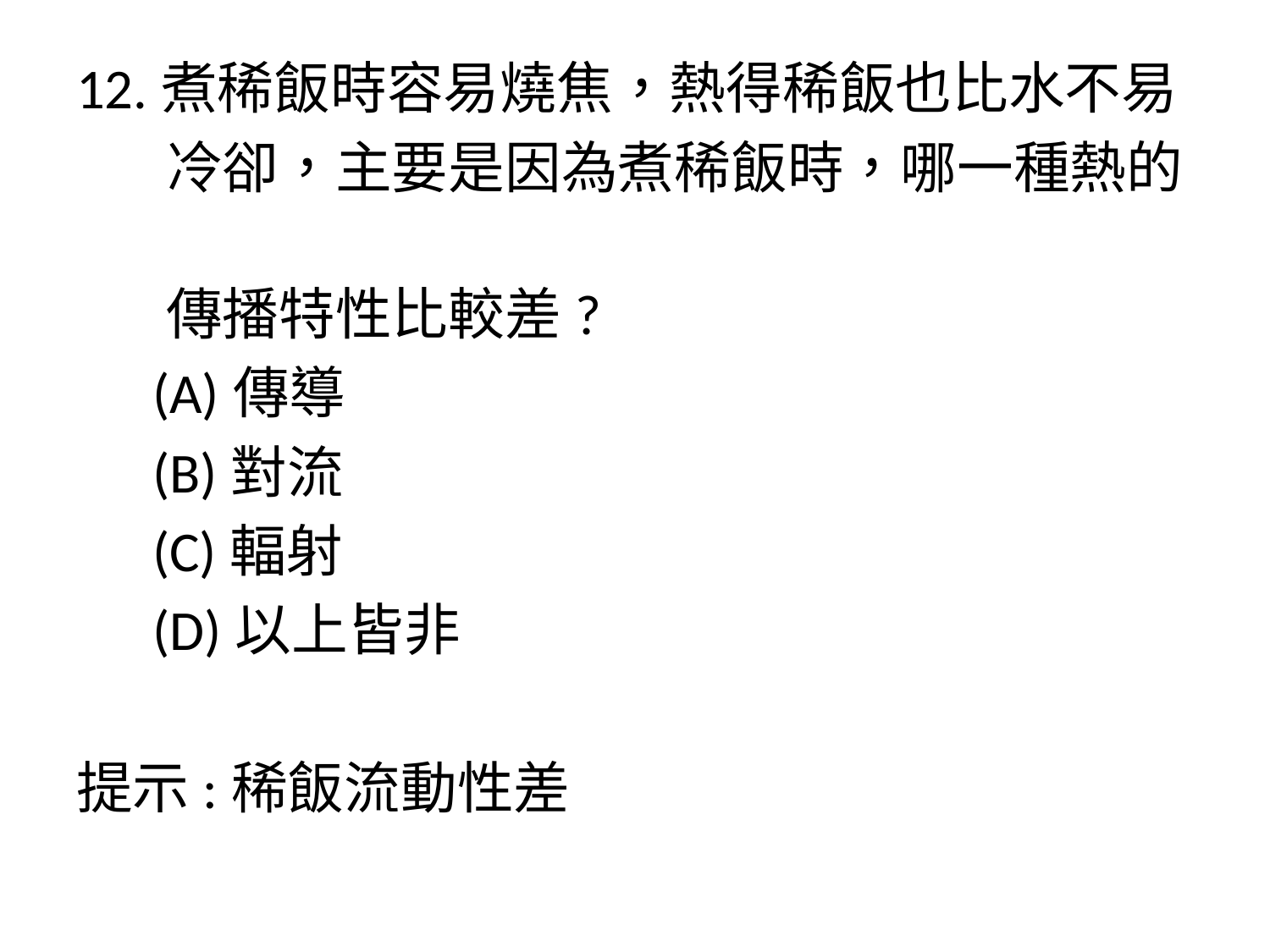

12.煮稀飯時容易燒焦，熱得稀飯也比水不易
      冷卻，主要是因為煮稀飯時，哪一種熱的
      傳播特性比較差?
      (A)傳導
      (B)對流
      (C)輻射
      (D)以上皆非

提示:稀飯流動性差